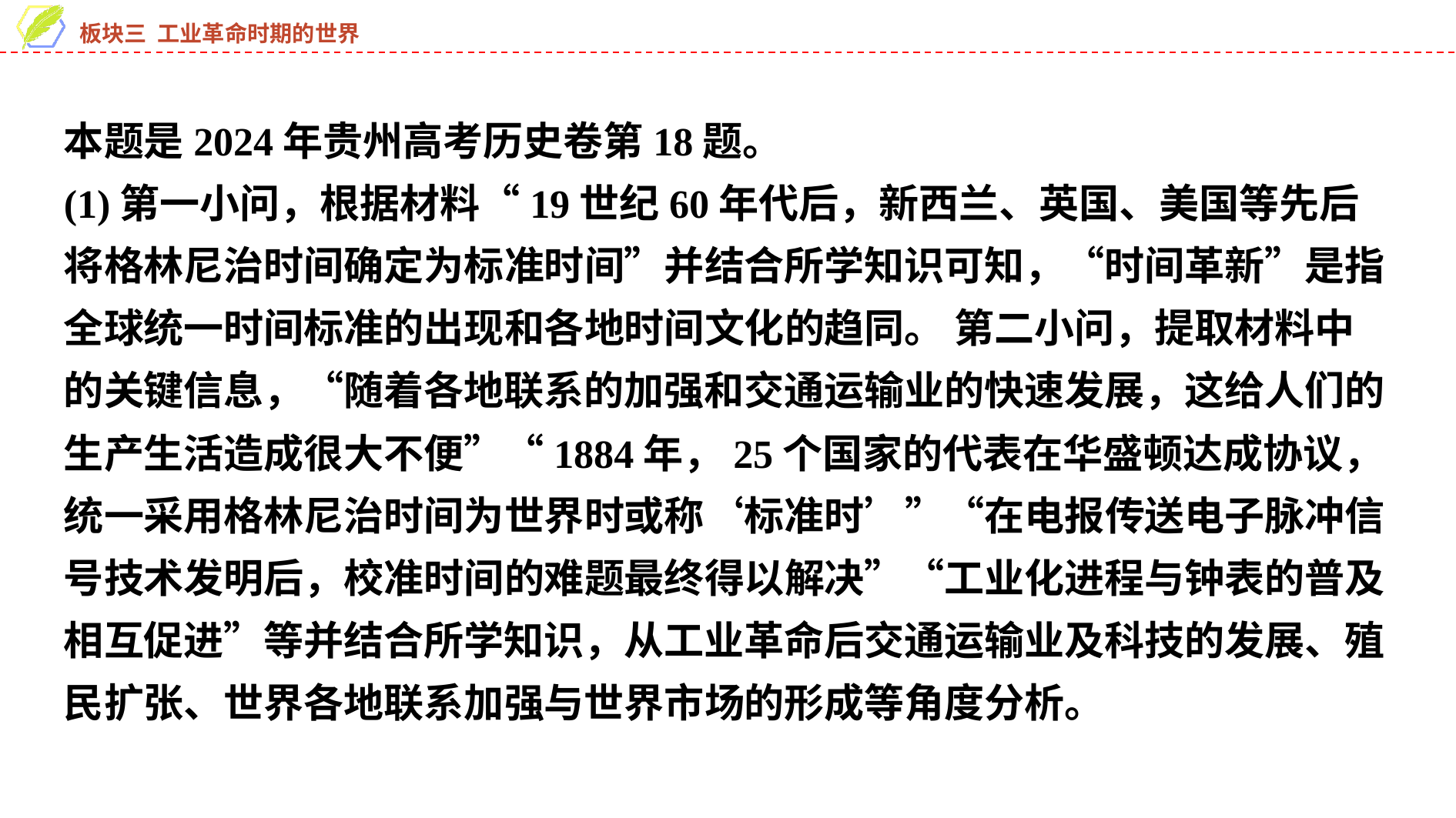

本题是2024年贵州高考历史卷第18题。
(1)第一小问，根据材料“19世纪60年代后，新西兰、英国、美国等先后将格林尼治时间确定为标准时间”并结合所学知识可知，“时间革新”是指全球统一时间标准的出现和各地时间文化的趋同。 第二小问，提取材料中的关键信息，“随着各地联系的加强和交通运输业的快速发展，这给人们的生产生活造成很大不便”“1884年，25个国家的代表在华盛顿达成协议，统一采用格林尼治时间为世界时或称‘标准时’”“在电报传送电子脉冲信号技术发明后，校准时间的难题最终得以解决”“工业化进程与钟表的普及相互促进”等并结合所学知识，从工业革命后交通运输业及科技的发展、殖民扩张、世界各地联系加强与世界市场的形成等角度分析。